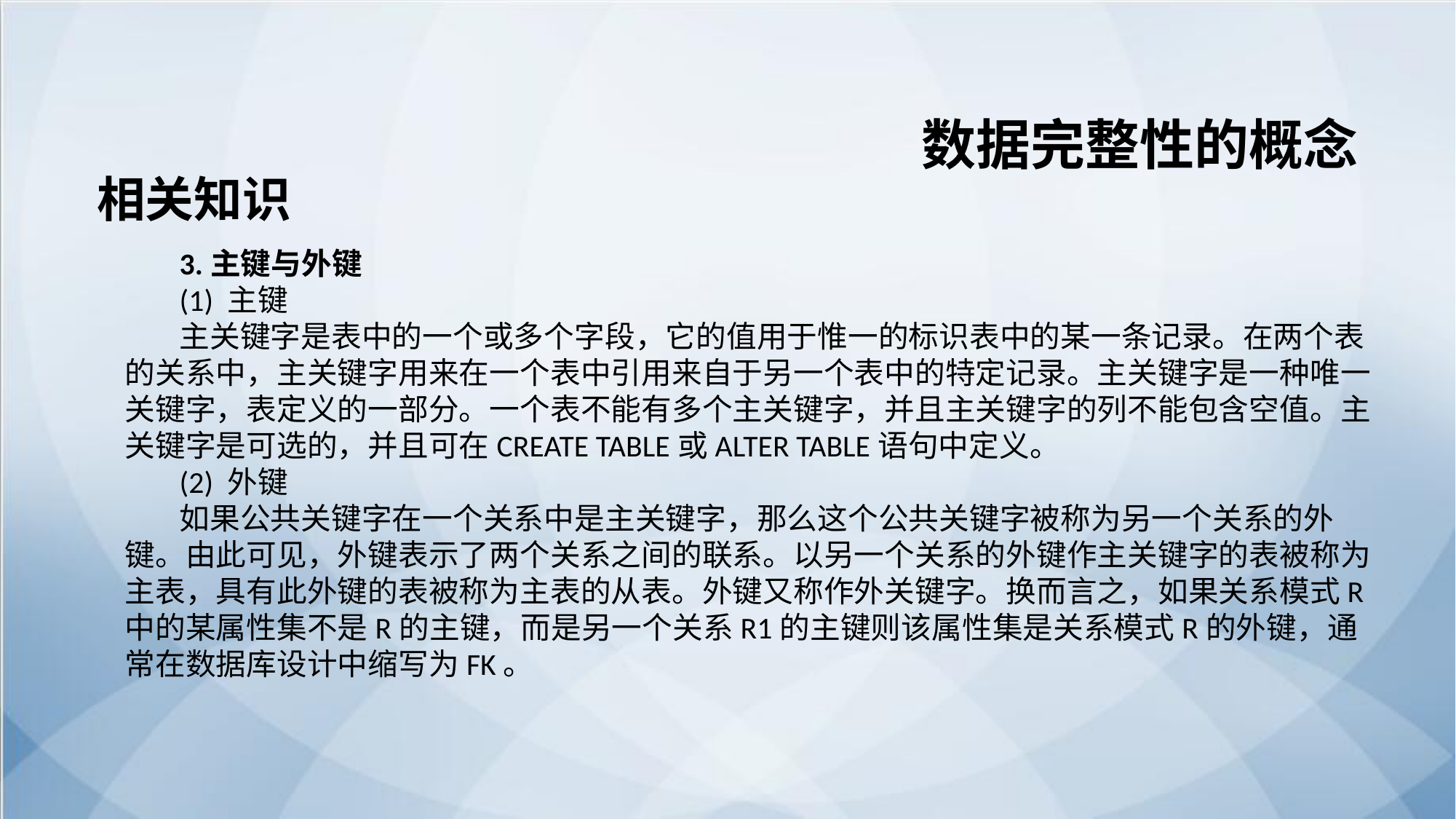

数据完整性的概念
相关知识
3.主键与外键
(1) 主键
主关键字是表中的一个或多个字段，它的值用于惟一的标识表中的某一条记录。在两个表的关系中，主关键字用来在一个表中引用来自于另一个表中的特定记录。主关键字是一种唯一关键字，表定义的一部分。一个表不能有多个主关键字，并且主关键字的列不能包含空值。主关键字是可选的，并且可在CREATE TABLE或ALTER TABLE语句中定义。
(2) 外键
如果公共关键字在一个关系中是主关键字，那么这个公共关键字被称为另一个关系的外键。由此可见，外键表示了两个关系之间的联系。以另一个关系的外键作主关键字的表被称为主表，具有此外键的表被称为主表的从表。外键又称作外关键字。换而言之，如果关系模式R中的某属性集不是R的主键，而是另一个关系R1的主键则该属性集是关系模式R的外键，通常在数据库设计中缩写为FK。